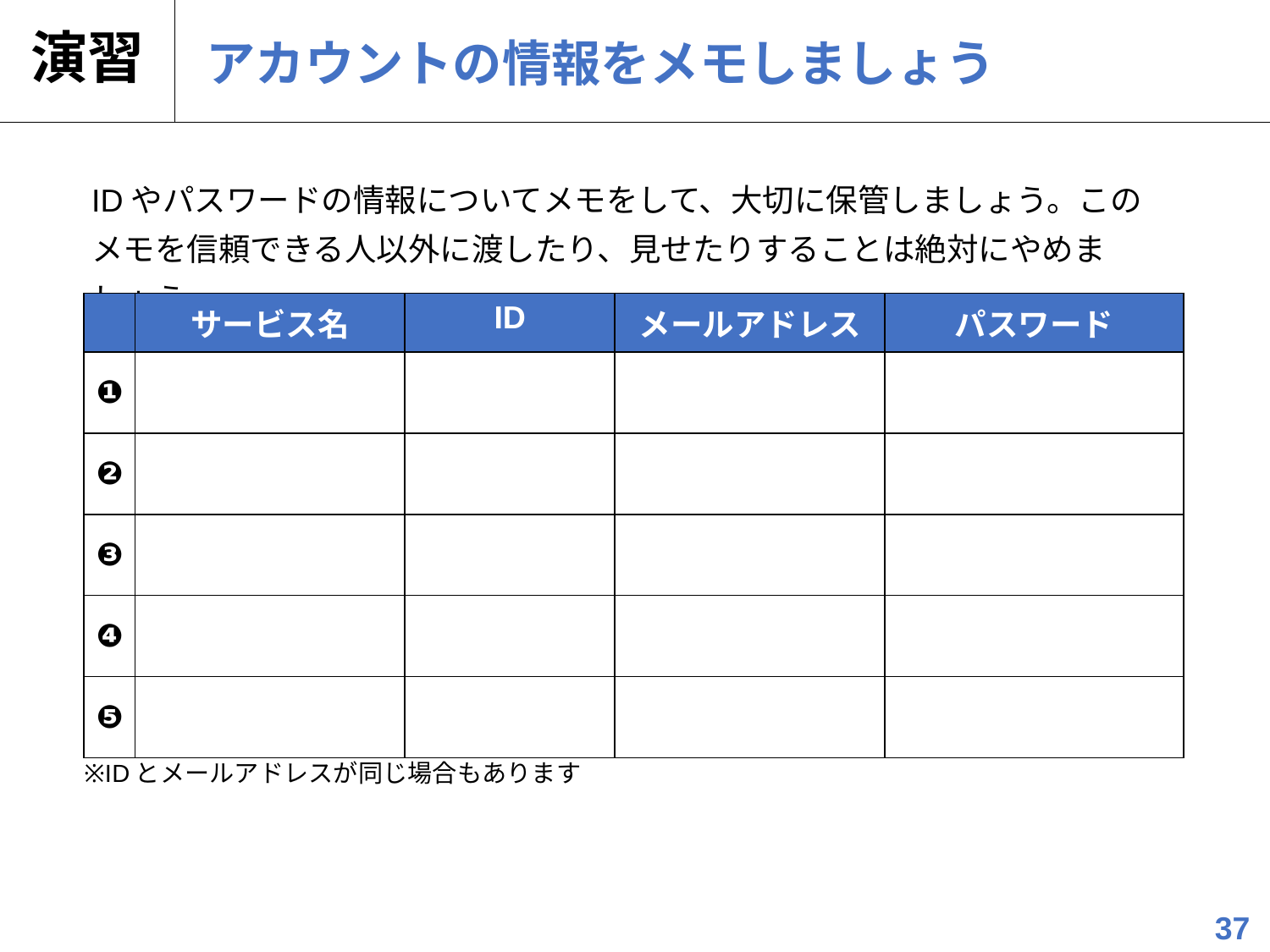

演習
# アカウントの情報をメモしましょう
IDやパスワードの情報についてメモをして、大切に保管しましょう。このメモを信頼できる人以外に渡したり、見せたりすることは絶対にやめましょう。
|  | サービス名 | ID | メールアドレス | パスワード |
| --- | --- | --- | --- | --- |
| ❶ |  |  |  |  |
| ❷ |  |  |  |  |
| ❸ |  |  |  |  |
| ❹ |  |  |  |  |
| ❺ |  |  |  |  |
※IDとメールアドレスが同じ場合もあります
37